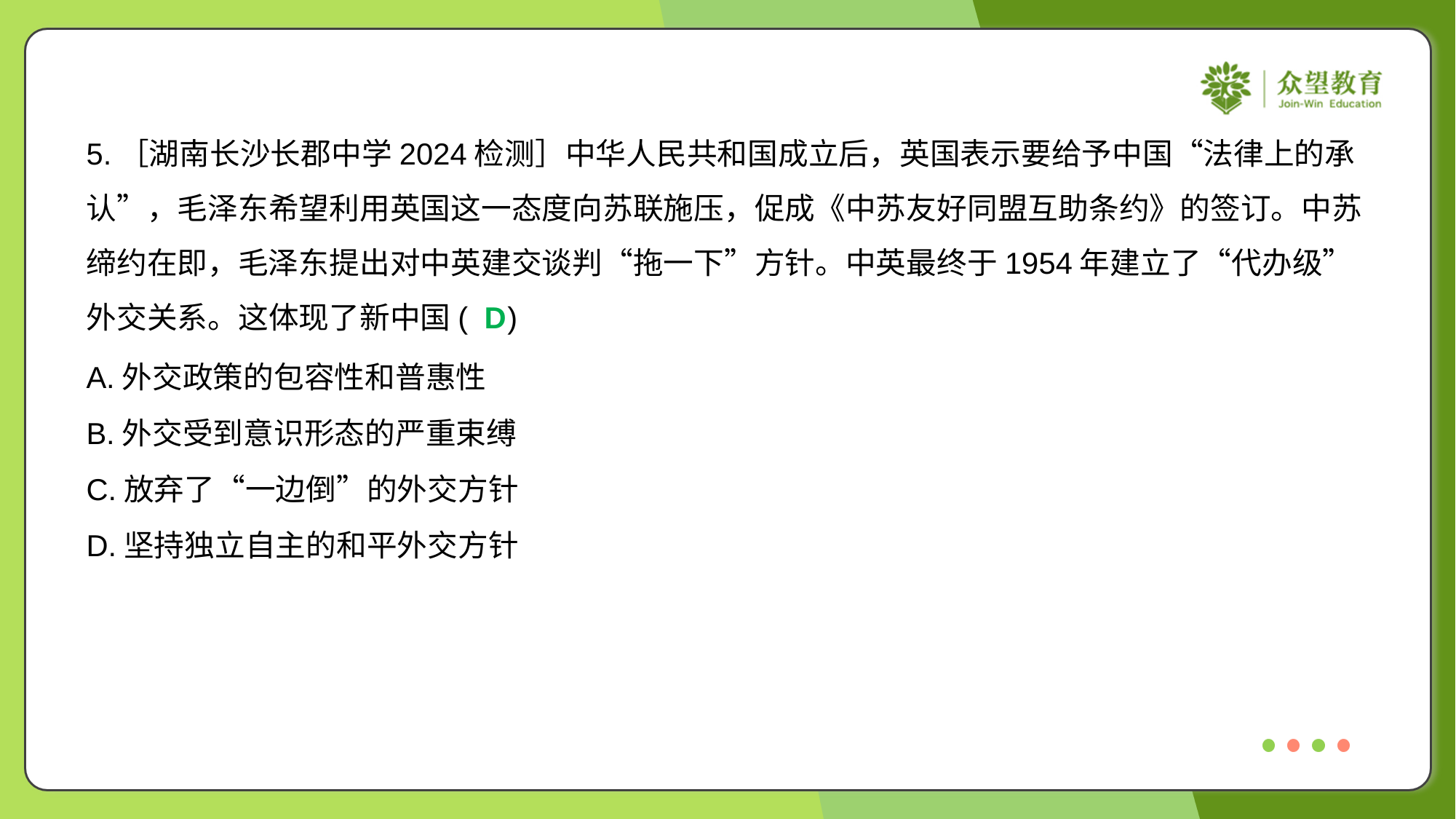

5.［湖南长沙长郡中学2024检测］中华人民共和国成立后，英国表示要给予中国“法律上的承
认”，毛泽东希望利用英国这一态度向苏联施压，促成《中苏友好同盟互助条约》的签订。中苏
缔约在即，毛泽东提出对中英建交谈判“拖一下”方针。中英最终于1954年建立了“代办级”
外交关系。这体现了新中国(     )
D
A.外交政策的包容性和普惠性
B.外交受到意识形态的严重束缚
C.放弃了“一边倒”的外交方针
D.坚持独立自主的和平外交方针